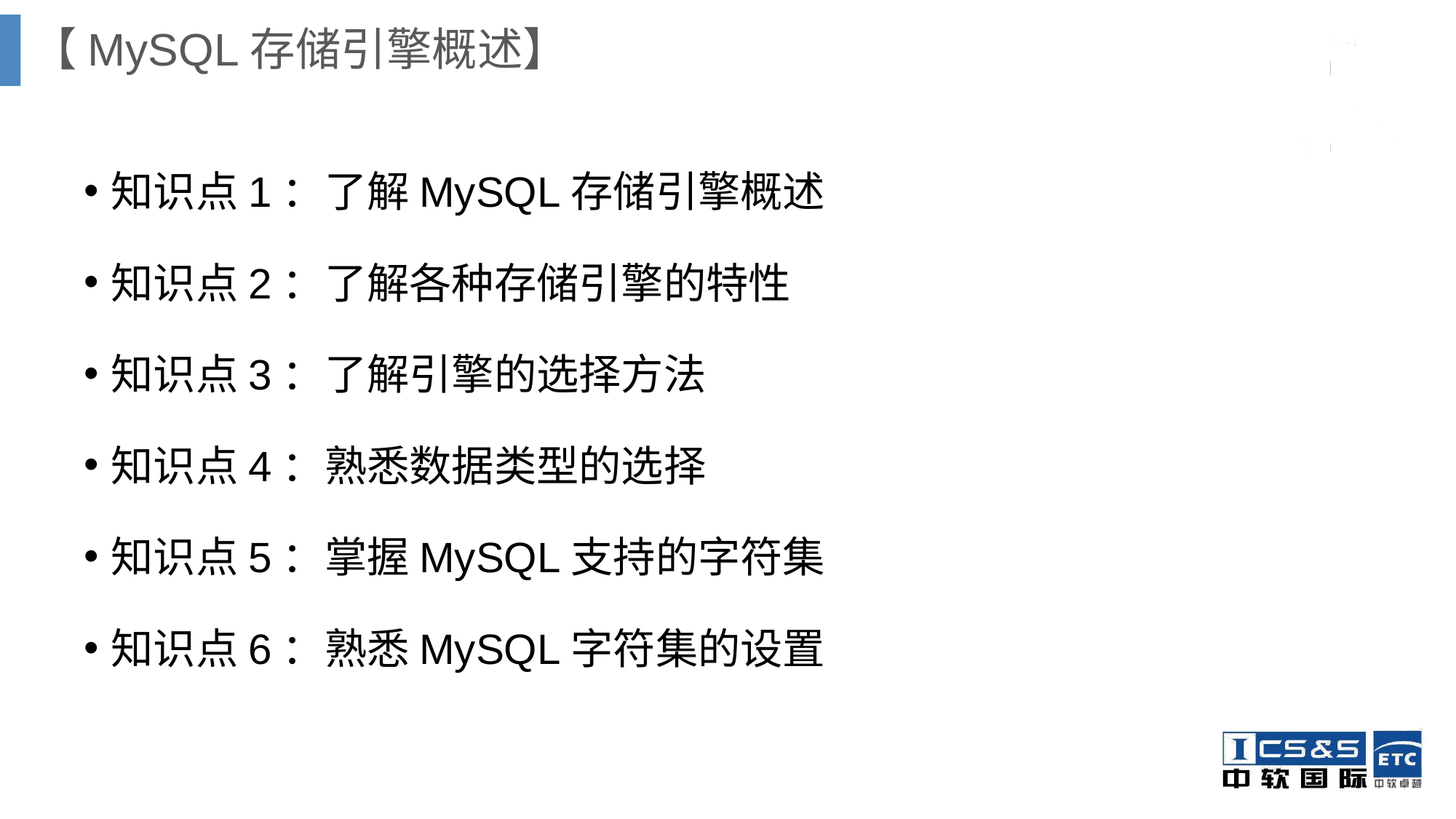

# 【MySQL存储引擎概述】
知识点1：了解MySQL存储引擎概述
知识点2：了解各种存储引擎的特性
知识点3：了解引擎的选择方法
知识点4：熟悉数据类型的选择
知识点5：掌握MySQL支持的字符集
知识点6：熟悉MySQL字符集的设置